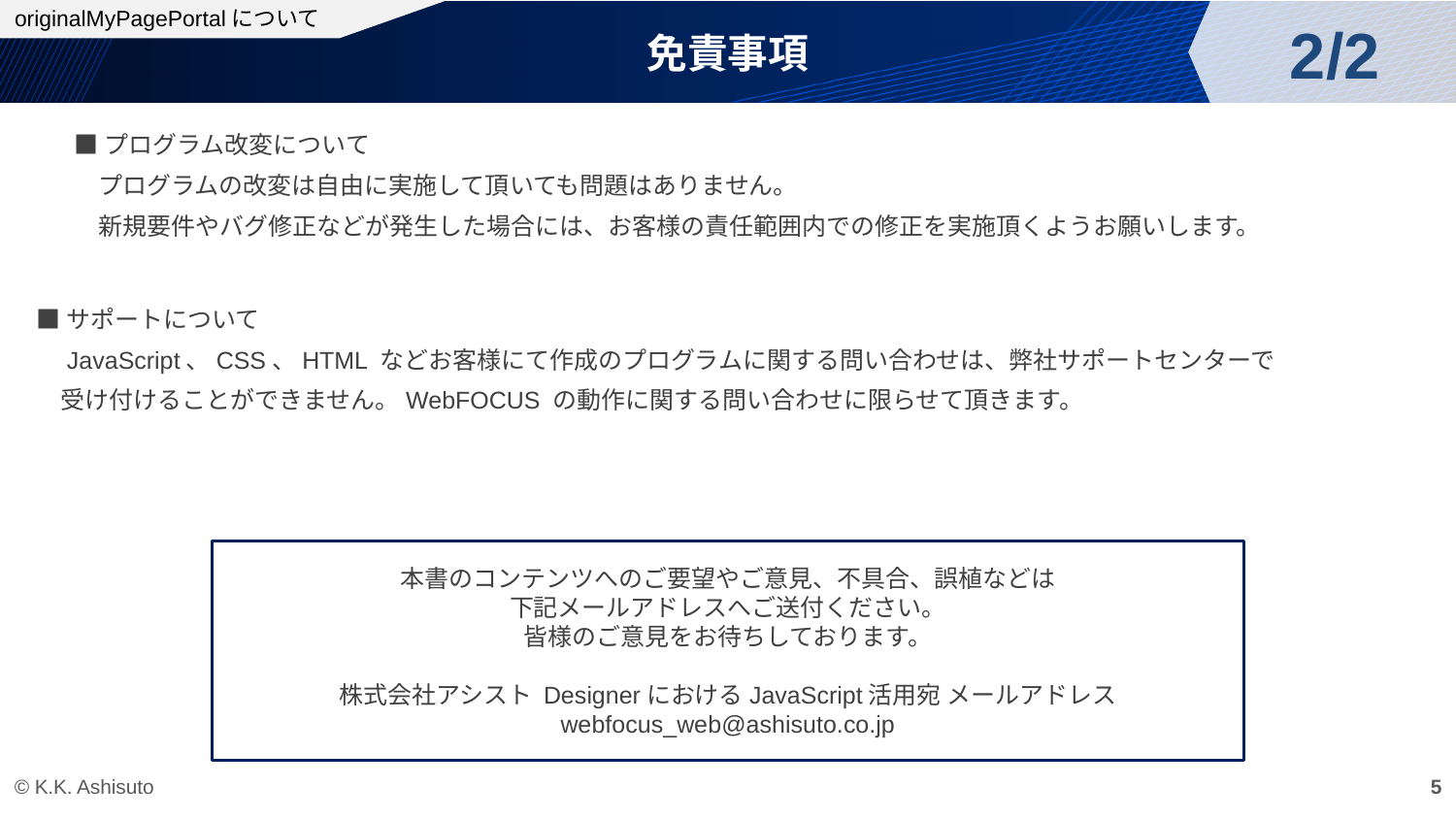

originalMyPagePortalについて

2/2
免責事項
■プログラム改変について
　プログラムの改変は自由に実施して頂いても問題はありません。
　新規要件やバグ修正などが発生した場合には、お客様の責任範囲内での修正を実施頂くようお願いします。
■サポートについて
　JavaScript、CSS、HTML などお客様にて作成のプログラムに関する問い合わせは、弊社サポートセンターで
　受け付けることができません。WebFOCUS の動作に関する問い合わせに限らせて頂きます。
本書のコンテンツへのご要望やご意見、不具合、誤植などは
下記メールアドレスへご送付ください。
皆様のご意見をお待ちしております。

株式会社アシスト DesignerにおけるJavaScript活用宛 メールアドレス
webfocus_web@ashisuto.co.jp
© K.K. Ashisuto
5